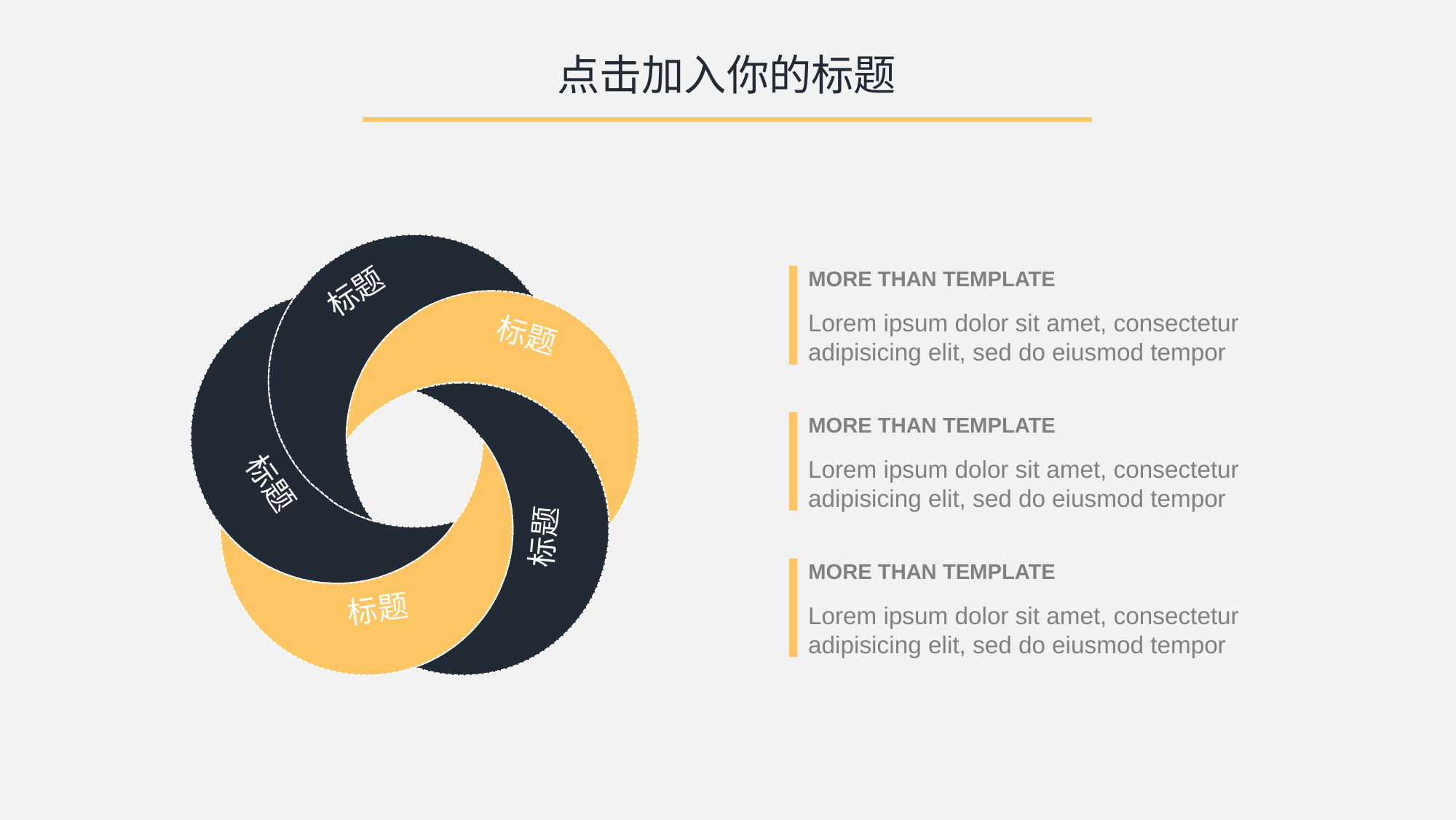

点击加入你的标题
标题
MORE THAN TEMPLATE
Lorem ipsum dolor sit amet, consectetur adipisicing elit, sed do eiusmod tempor

标题
标题
MORE THAN TEMPLATE
Lorem ipsum dolor sit amet, consectetur adipisicing elit, sed do eiusmod tempor

标题
标题
MORE THAN TEMPLATE
Lorem ipsum dolor sit amet, consectetur adipisicing elit, sed do eiusmod tempor